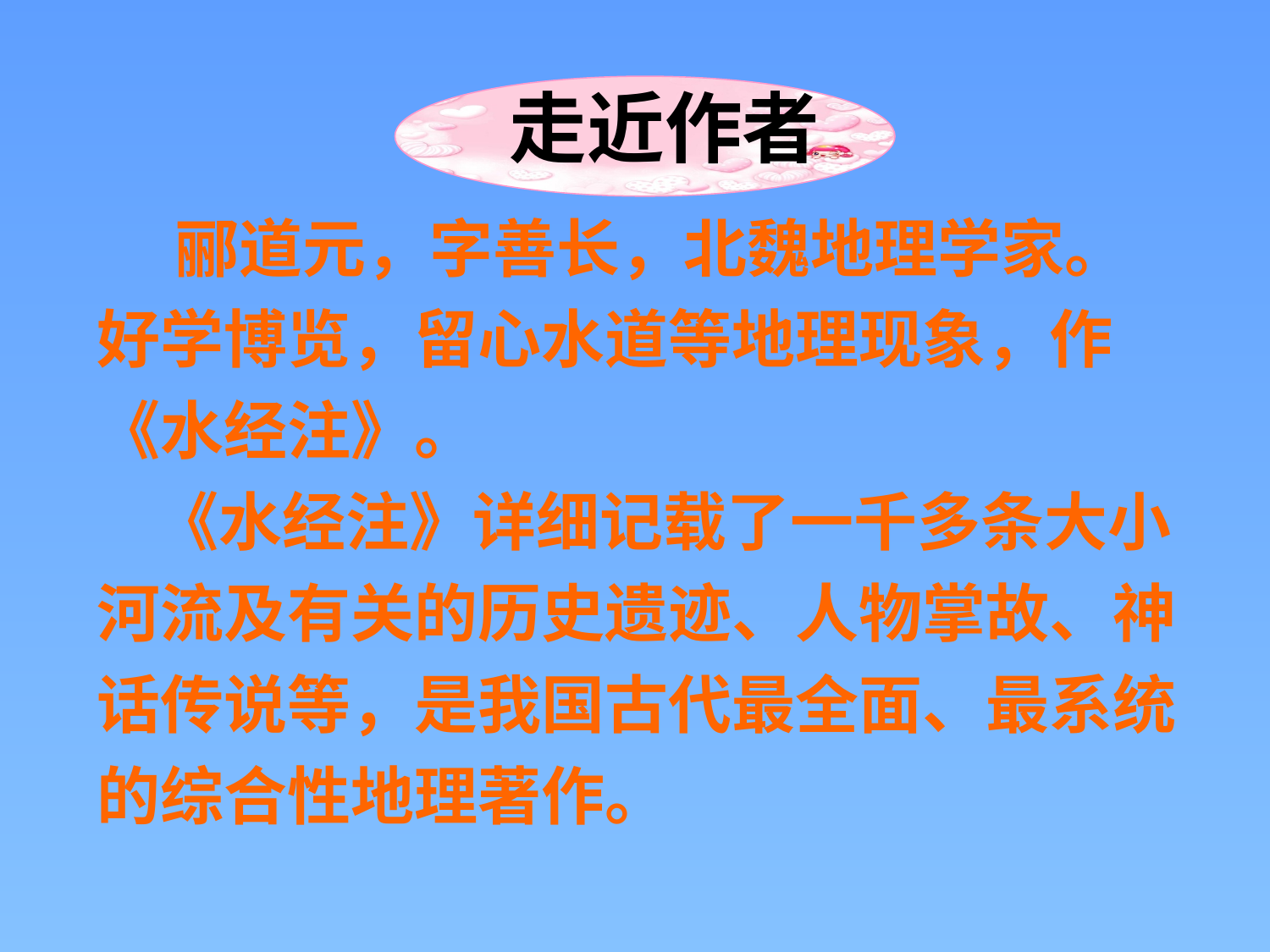

走近作者

     郦道元，字善长，北魏地理学家。
好学博览，留心水道等地理现象，作《水经注》。
   《水经注》详细记载了一千多条大小河流及有关的历史遗迹、人物掌故、神话传说等，是我国古代最全面、最系统的综合性地理著作。